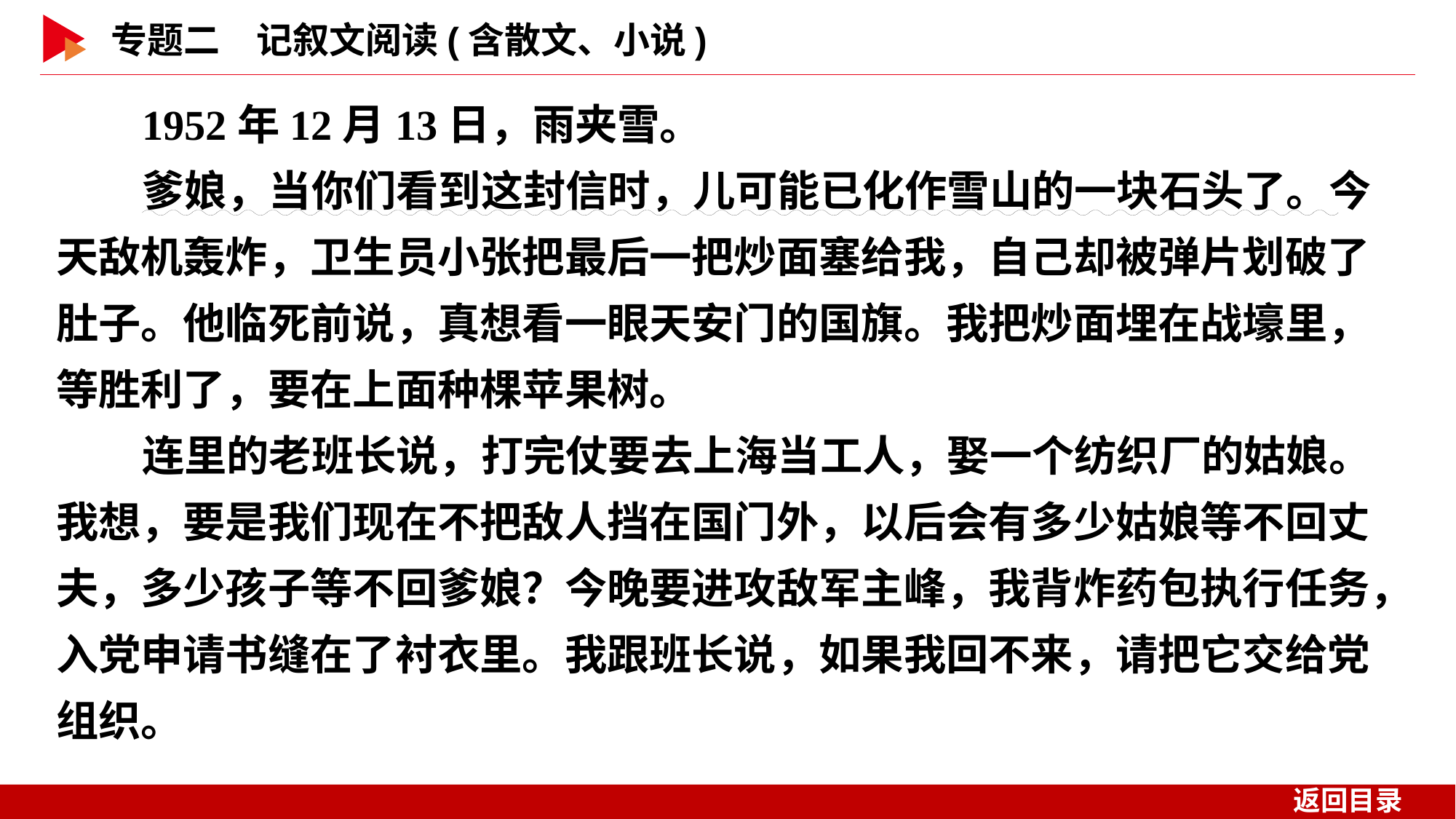

1952年12月13日，雨夹雪。
爹娘，当你们看到这封信时，儿可能已化作雪山的一块石头了。今天敌机轰炸，卫生员小张把最后一把炒面塞给我，自己却被弹片划破了肚子。他临死前说，真想看一眼天安门的国旗。我把炒面埋在战壕里，等胜利了，要在上面种棵苹果树。
连里的老班长说，打完仗要去上海当工人，娶一个纺织厂的姑娘。我想，要是我们现在不把敌人挡在国门外，以后会有多少姑娘等不回丈夫，多少孩子等不回爹娘？今晚要进攻敌军主峰，我背炸药包执行任务，入党申请书缝在了衬衣里。我跟班长说，如果我回不来，请把它交给党组织。